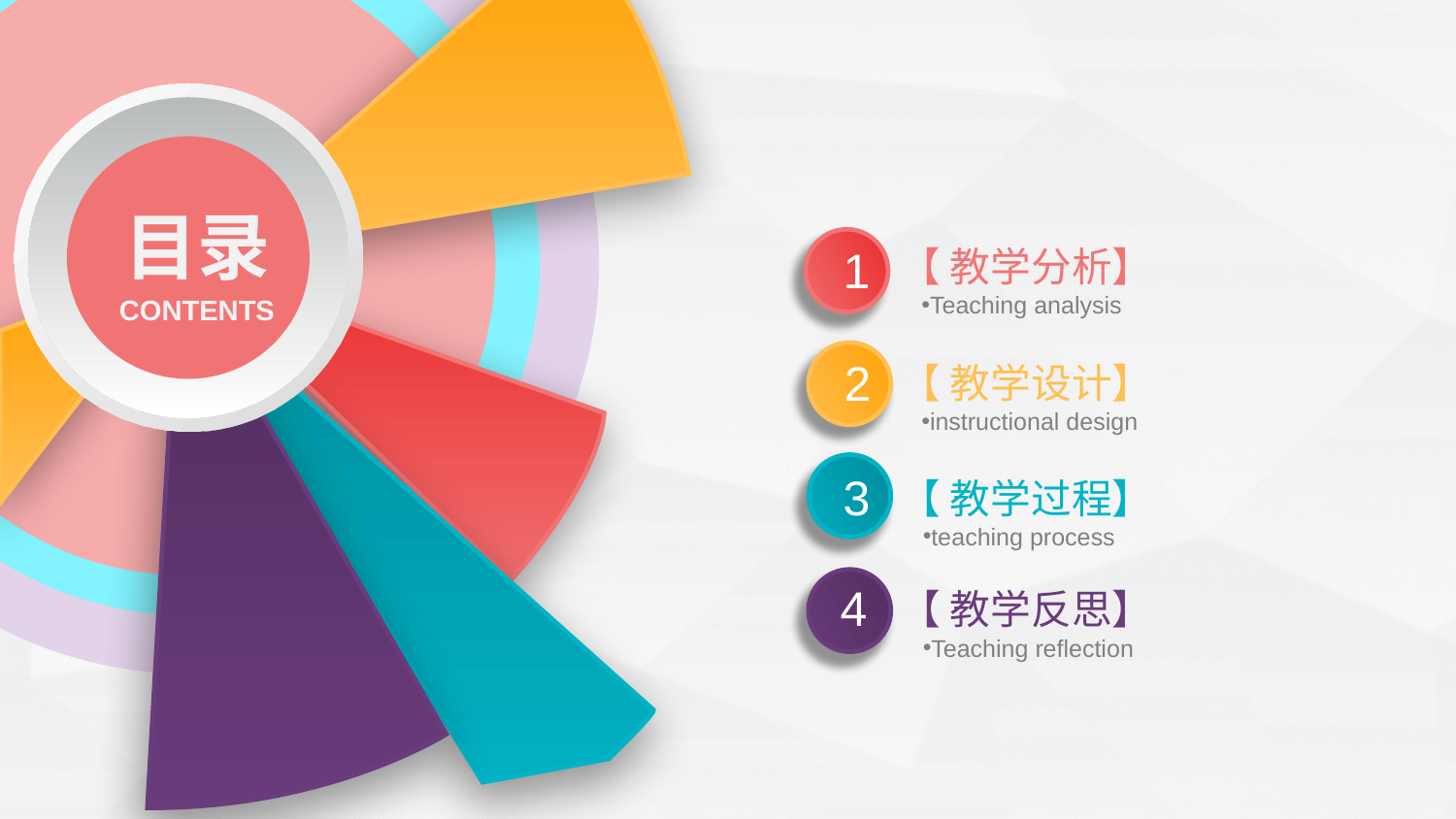

目录
【 教学分析】

1
Teaching analysis
CONTENTS
【 教学设计】

2
instructional design
【 教学过程】

3
teaching process
【 教学反思】

4
Teaching reflection